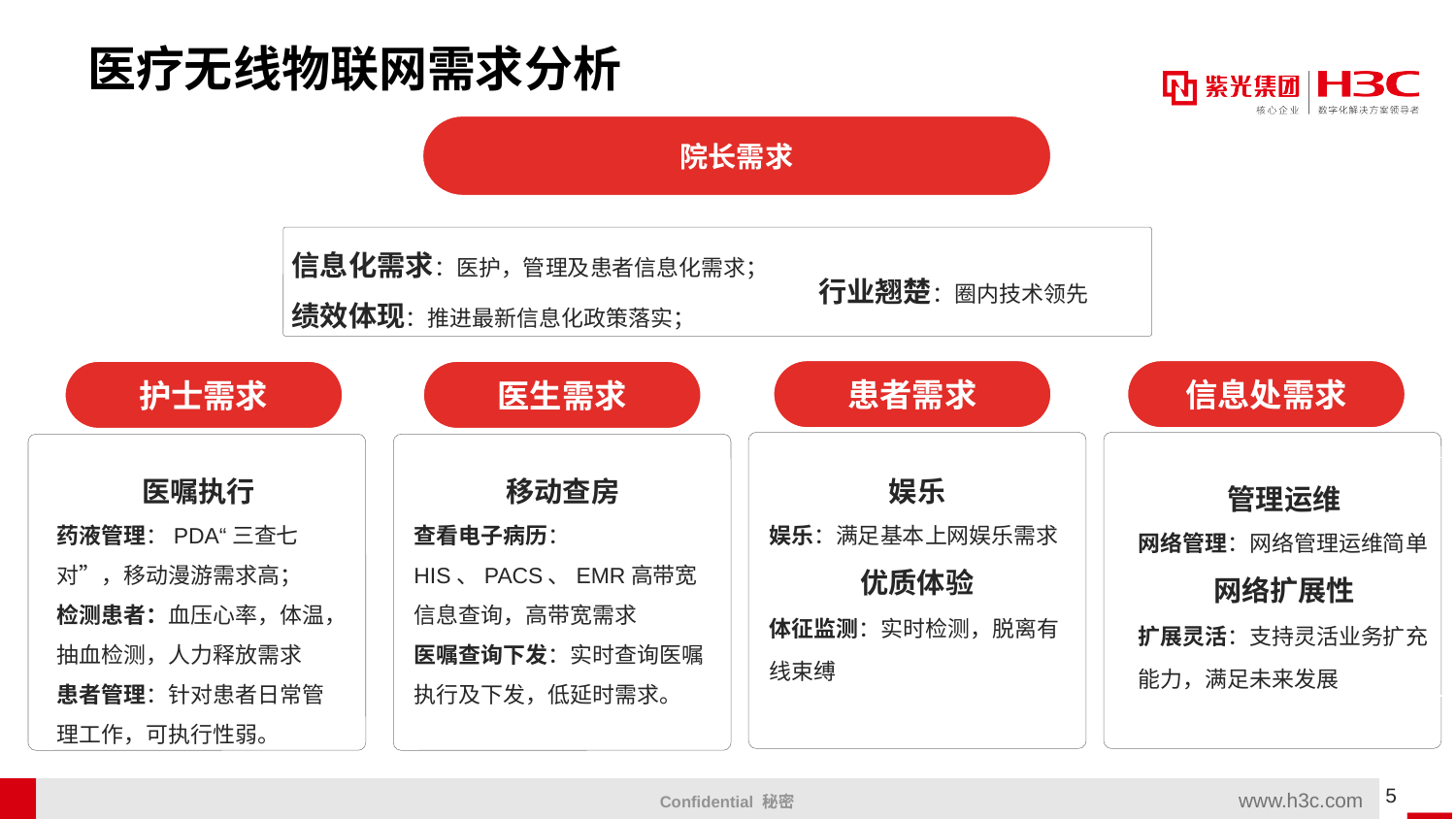

# 医疗无线物联网需求分析
院长需求

信息化需求：医护，管理及患者信息化需求；
绩效体现：推进最新信息化政策落实；
行业翘楚：圈内技术领先

信息处需求

患者需求

医生需求

护士需求

医嘱执行
药液管理：PDA“三查七对”，移动漫游需求高；
检测患者：血压心率，体温，抽血检测，人力释放需求
患者管理：针对患者日常管理工作，可执行性弱。

娱乐
娱乐：满足基本上网娱乐需求
优质体验
体征监测：实时检测，脱离有线束缚

移动查房
查看电子病历：HIS、PACS、EMR高带宽信息查询，高带宽需求
医嘱查询下发：实时查询医嘱执行及下发，低延时需求。

管理运维
网络管理：网络管理运维简单
网络扩展性
扩展灵活：支持灵活业务扩充能力，满足未来发展